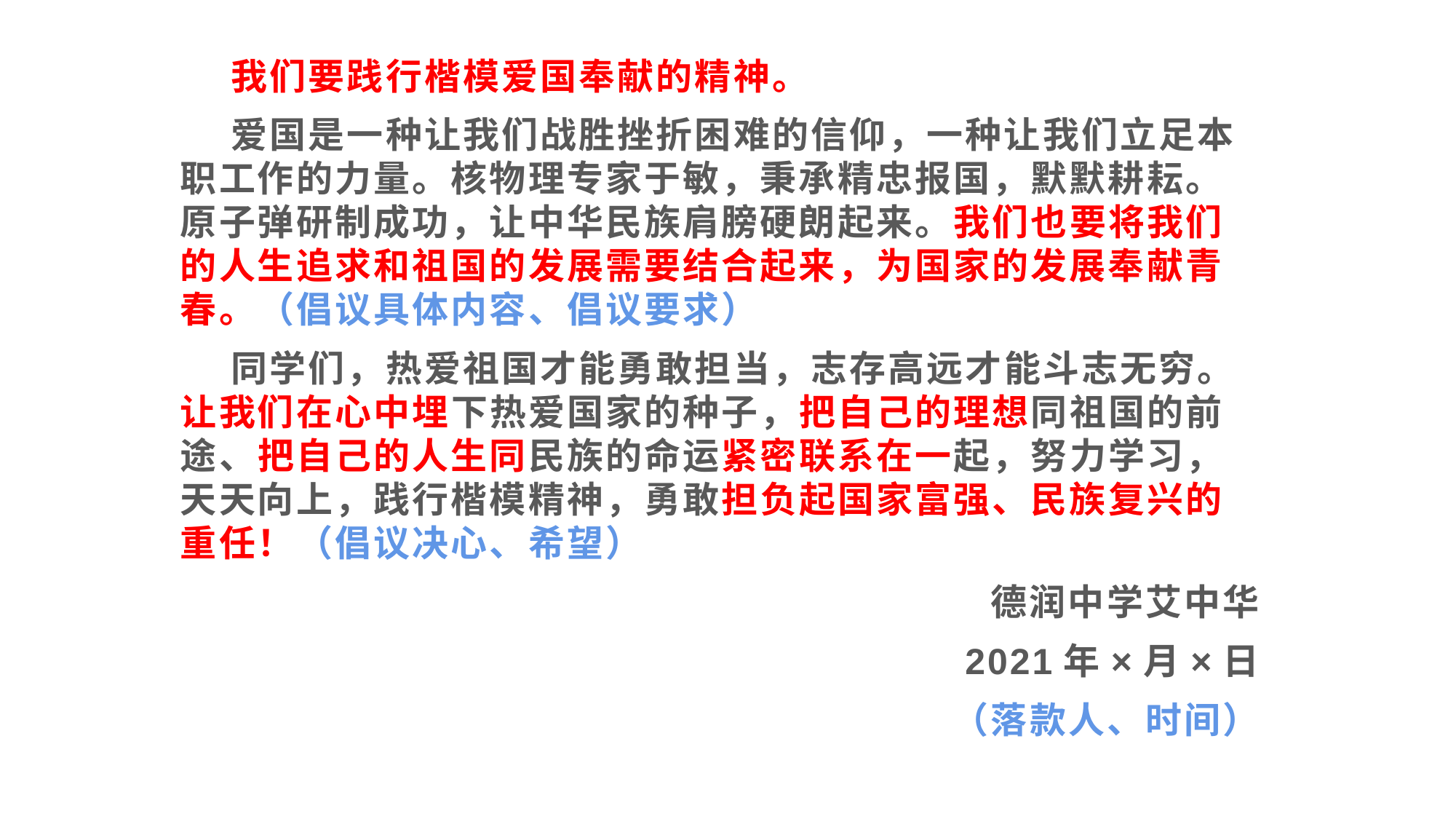

我们要践行楷模爱国奉献的精神。
    爱国是一种让我们战胜挫折困难的信仰，一种让我们立足本职工作的力量。核物理专家于敏，秉承精忠报国，默默耕耘。原子弹研制成功，让中华民族肩膀硬朗起来。我们也要将我们的人生追求和祖国的发展需要结合起来，为国家的发展奉献青春。（倡议具体内容、倡议要求）
    同学们，热爱祖国才能勇敢担当，志存高远才能斗志无穷。让我们在心中埋下热爱国家的种子，把自己的理想同祖国的前途、把自己的人生同民族的命运紧密联系在一起，努力学习，天天向上，践行楷模精神，勇敢担负起国家富强、民族复兴的重任！（倡议决心、希望）
德润中学艾中华
2021年×月×日
（落款人、时间）